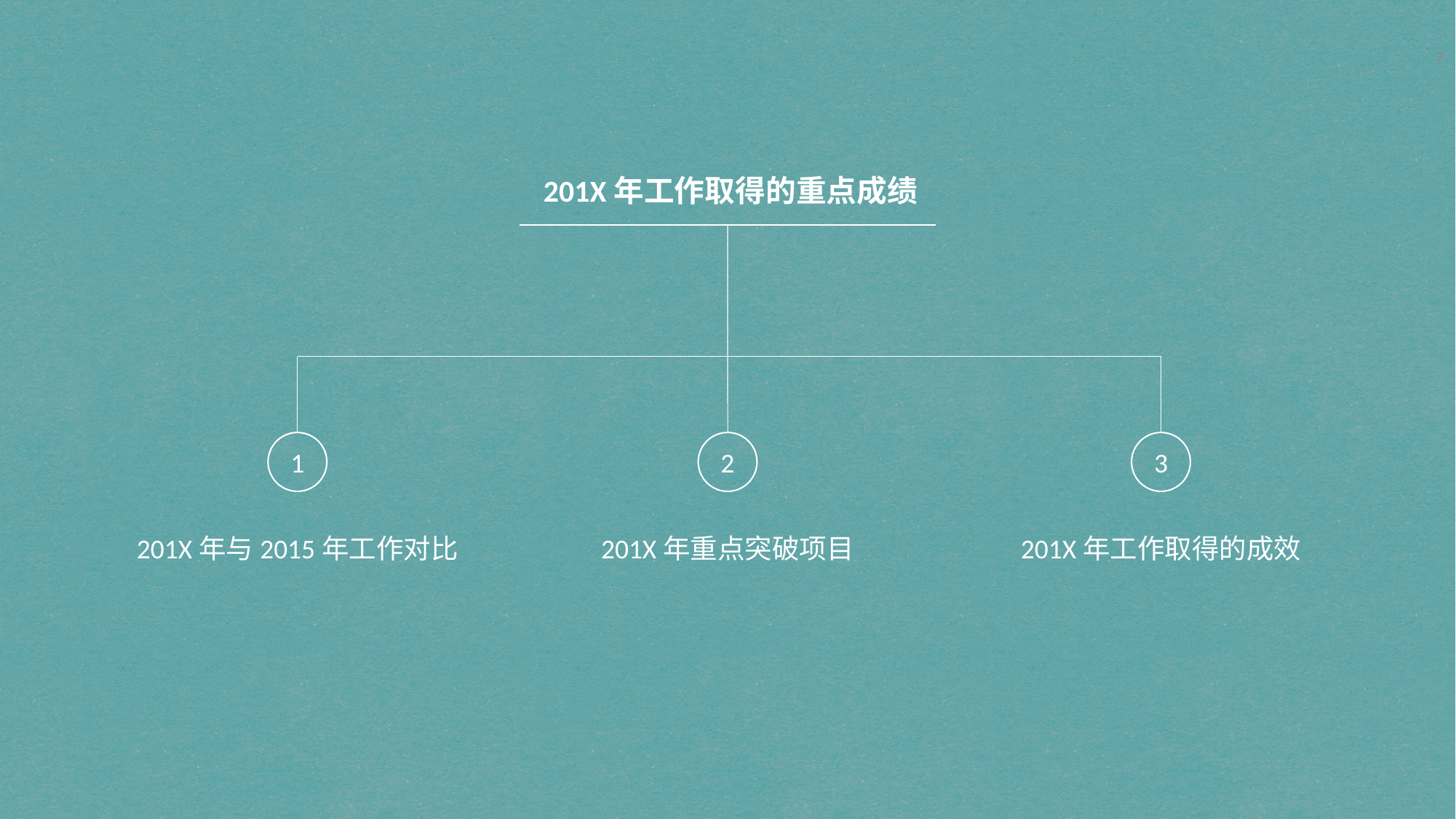

7
201X年工作取得的重点成绩
1
2
3
201X年与2015年工作对比
201X年重点突破项目
201X年工作取得的成效